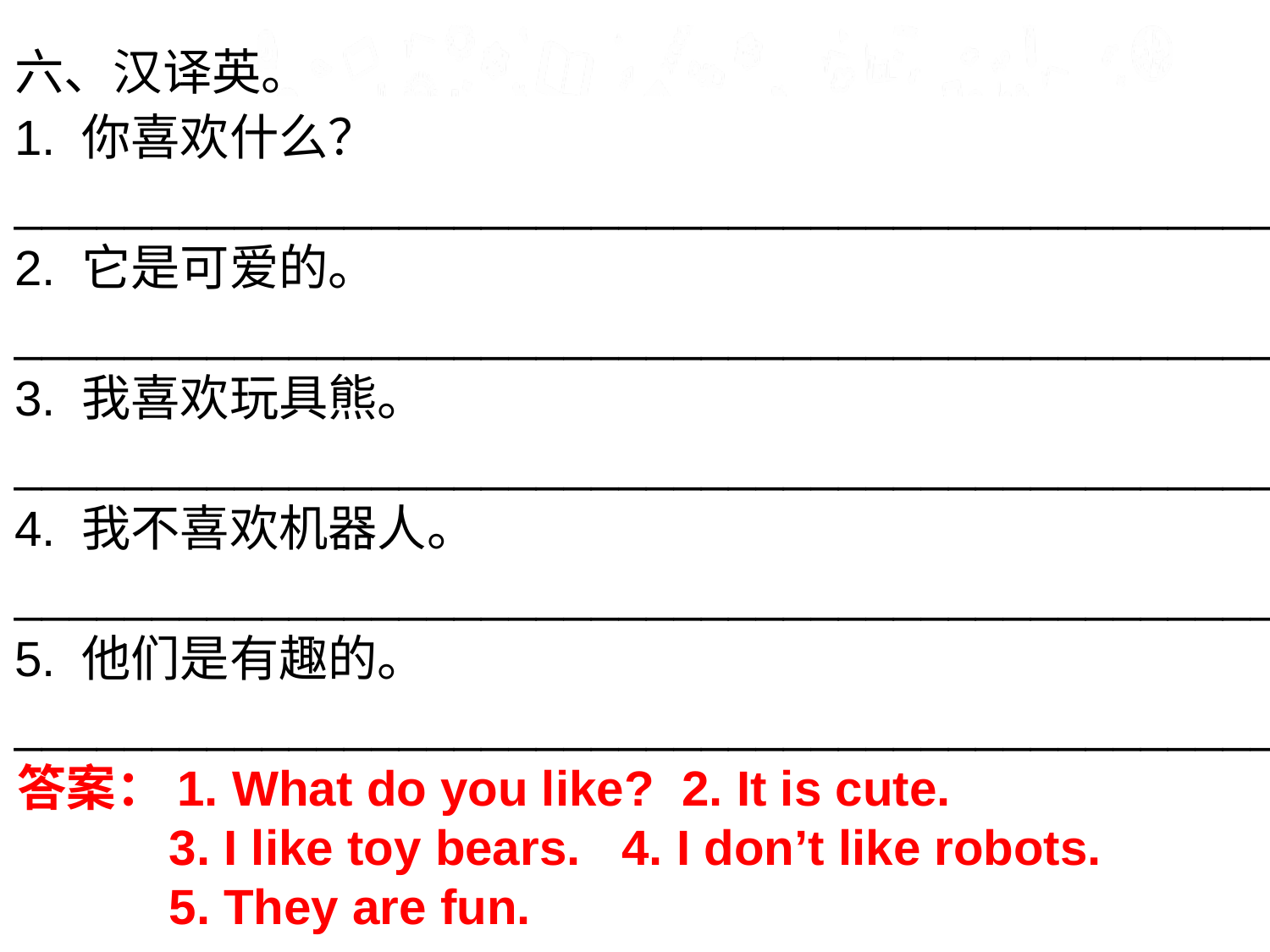

六、汉译英。
1. 你喜欢什么？
_____________________________________________________________________
2. 它是可爱的。
_____________________________________________________________________
3. 我喜欢玩具熊。
_____________________________________________________________________
4. 我不喜欢机器人。
_____________________________________________________________________
5. 他们是有趣的。
_____________________________________________________________________
答案：1. What do you like?  2. It is cute.
           3. I like toy bears.   4. I don’t like robots.
           5. They are fun.